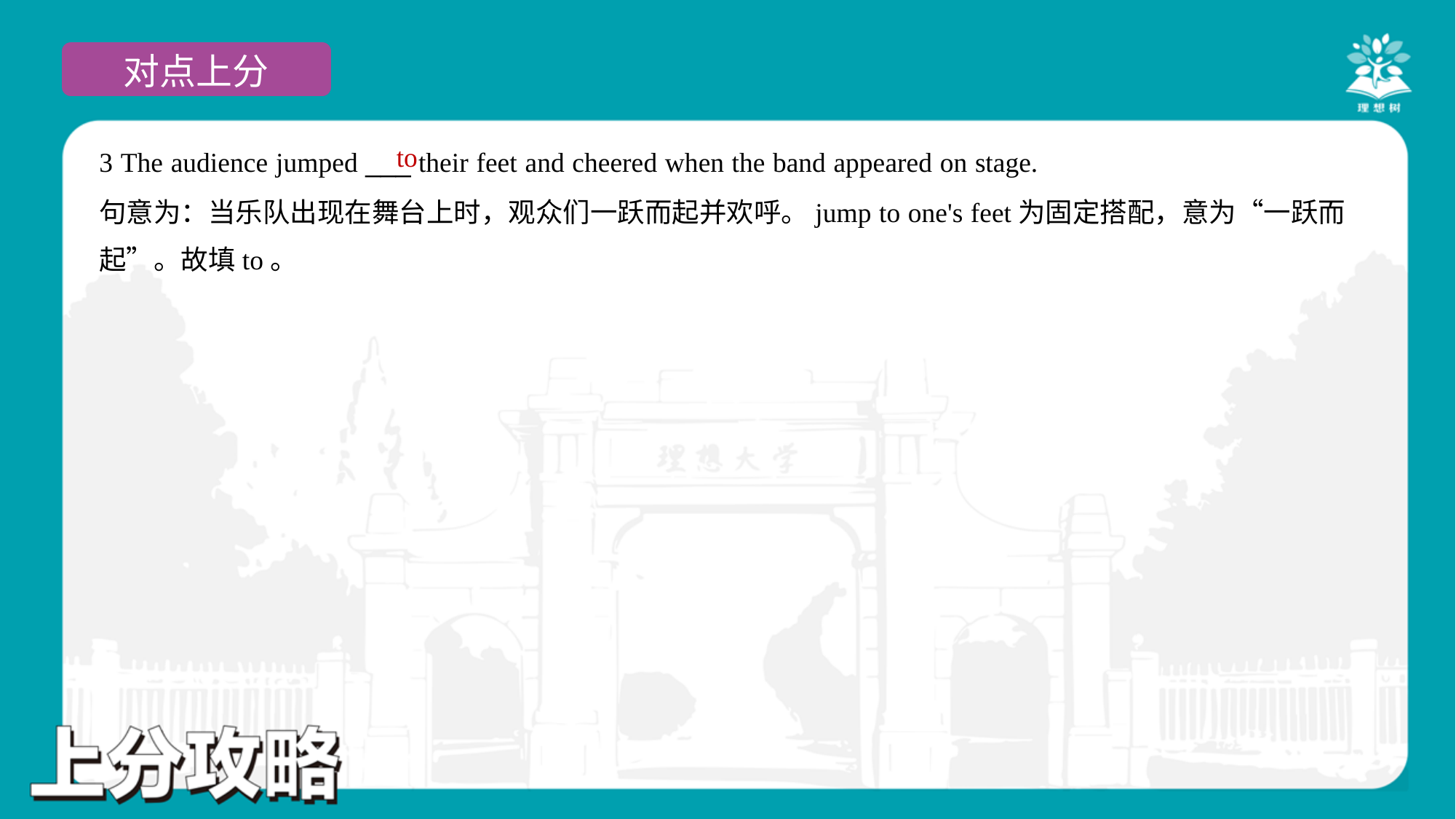

to
3 The audience jumped ___ their feet and cheered when the band appeared on stage.
句意为：当乐队出现在舞台上时，观众们一跃而起并欢呼。jump to one's feet为固定搭配，意为“一跃而
起”。故填to。